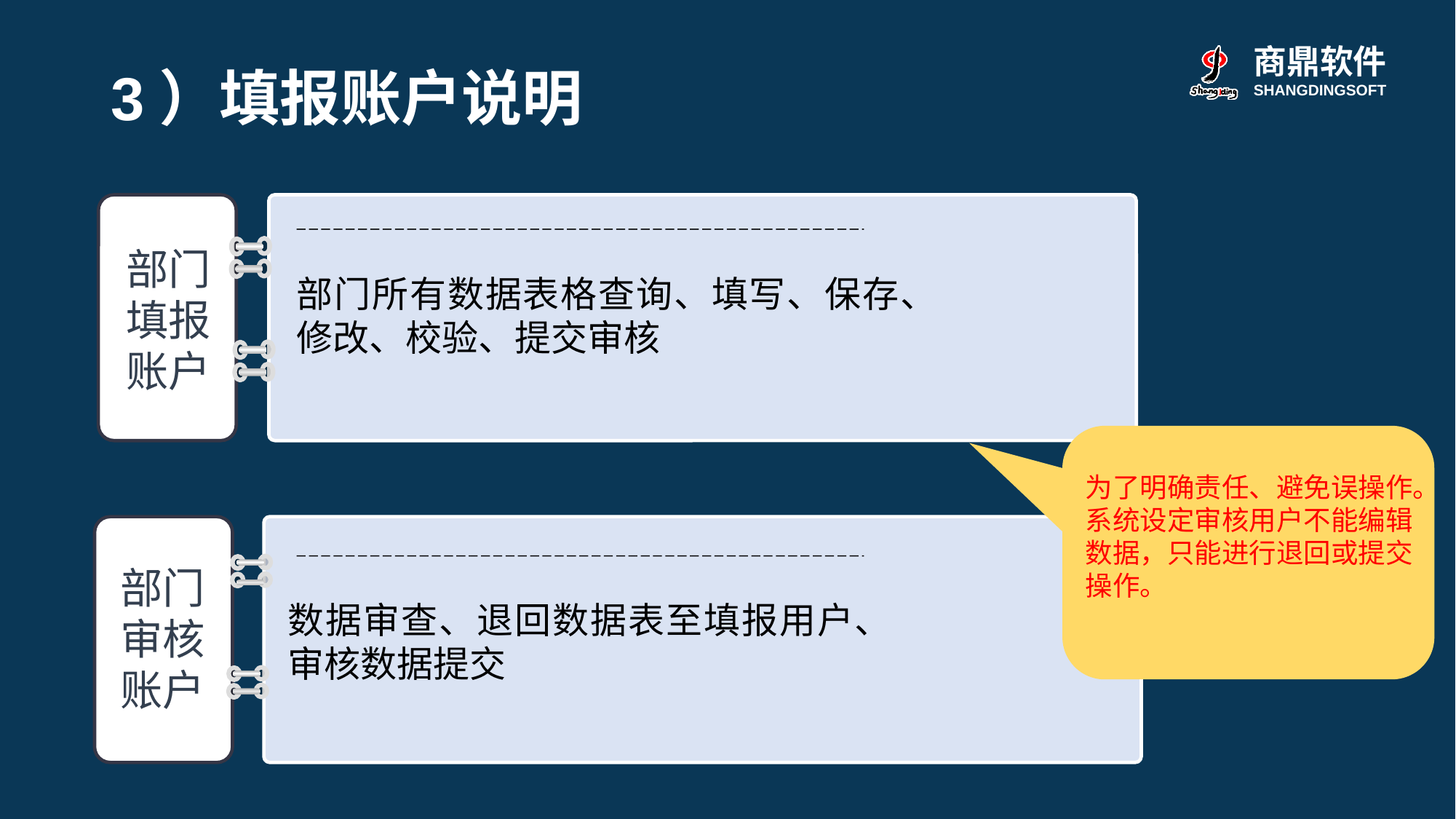

3）填报账户说明

部门填报账户

部门所有数据表格查询、填写、保存、修改、校验、提交审核

为了明确责任、避免误操作。
系统设定审核用户不能编辑
数据，只能进行退回或提交
操作。

部门审核账户

数据审查、退回数据表至填报用户、审核数据提交